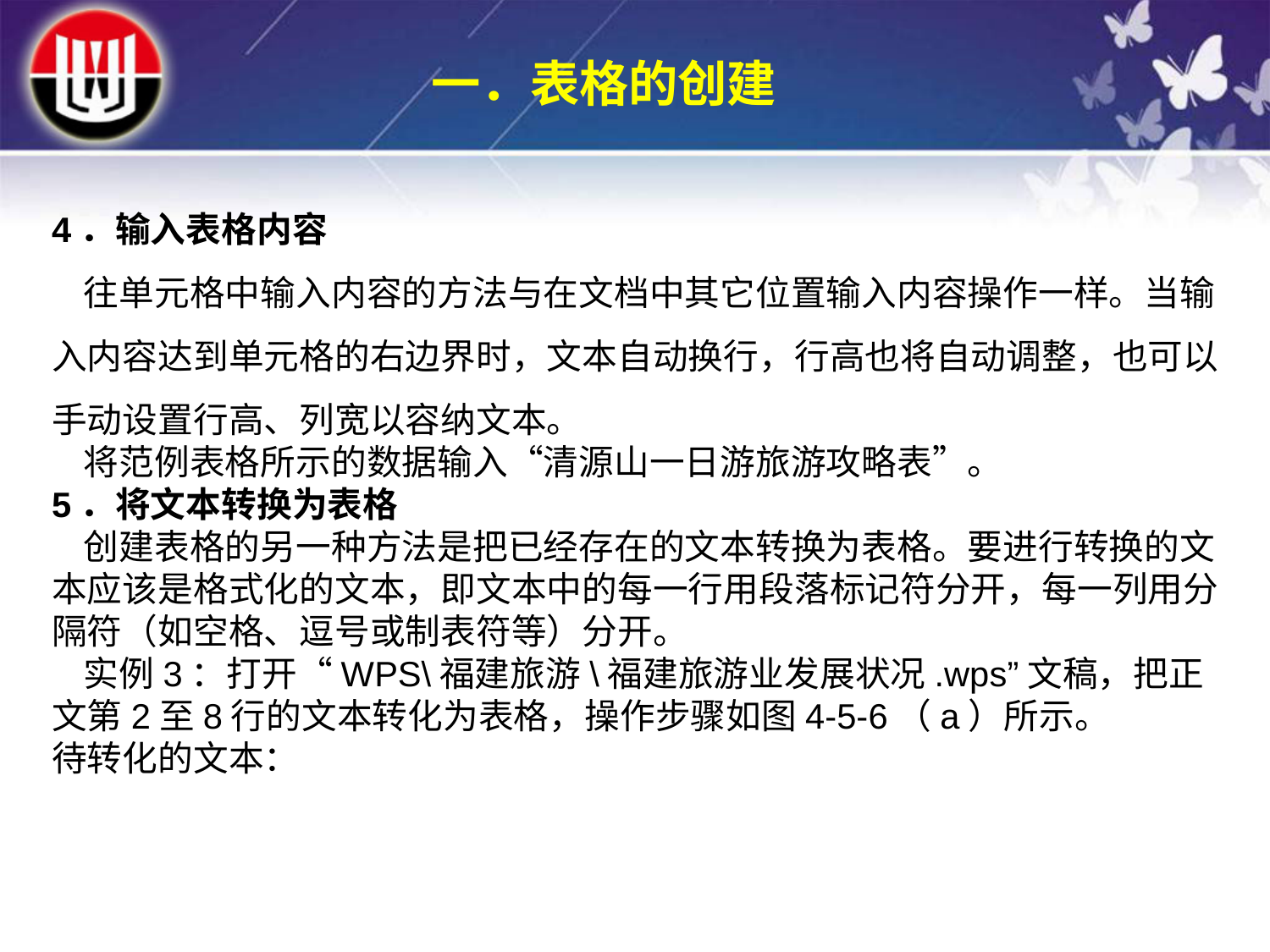

一．表格的创建
4．输入表格内容
   往单元格中输入内容的方法与在文档中其它位置输入内容操作一样。当输入内容达到单元格的右边界时，文本自动换行，行高也将自动调整，也可以手动设置行高、列宽以容纳文本。
   将范例表格所示的数据输入“清源山一日游旅游攻略表”。
5．将文本转换为表格
   创建表格的另一种方法是把已经存在的文本转换为表格。要进行转换的文本应该是格式化的文本，即文本中的每一行用段落标记符分开，每一列用分隔符（如空格、逗号或制表符等）分开。
   实例3：打开“WPS\福建旅游\福建旅游业发展状况.wps”文稿，把正文第2至8行的文本转化为表格，操作步骤如图4-5-6（a）所示。
待转化的文本：